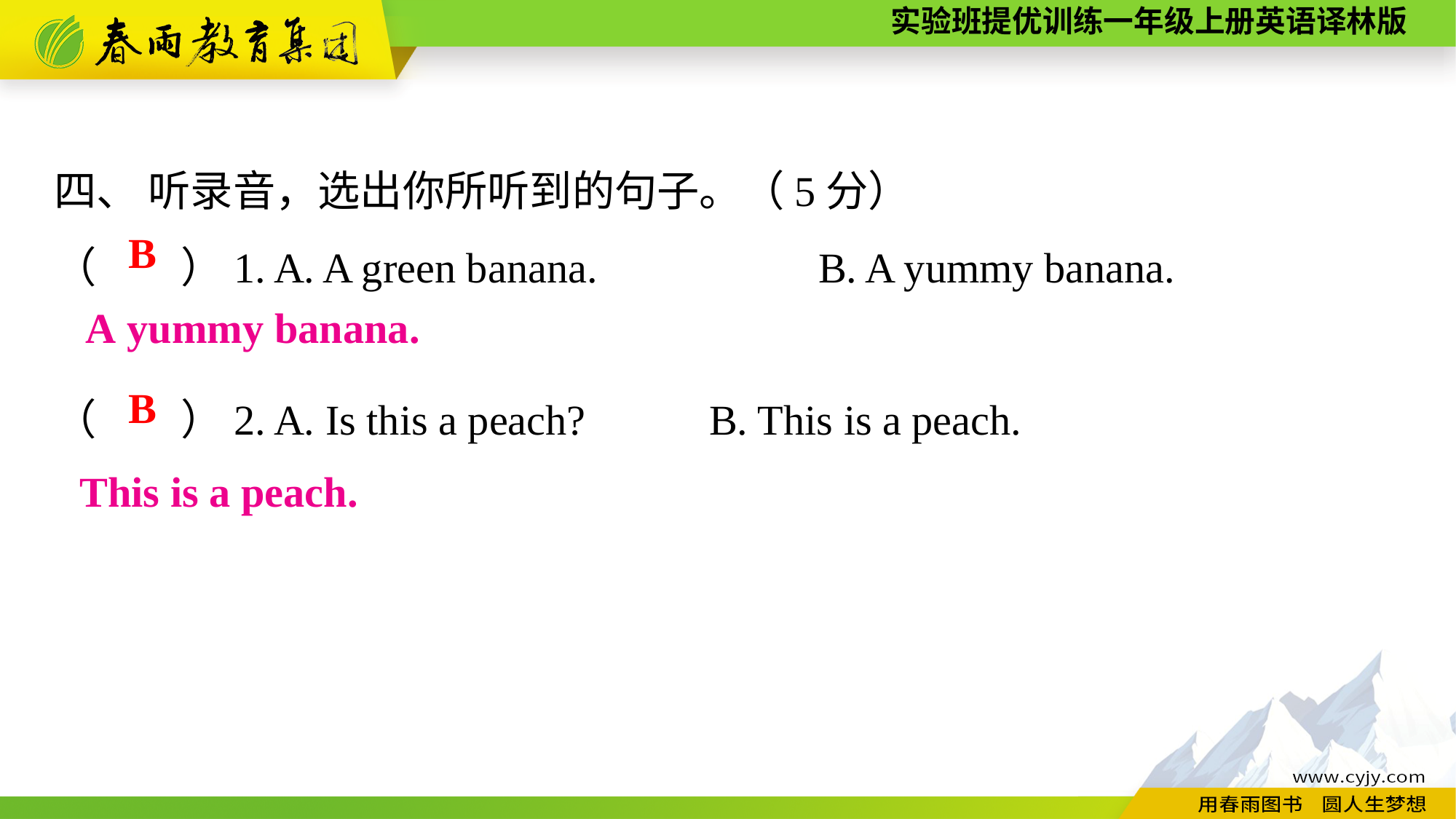

四、 听录音，选出你所听到的句子。（5分）
（　　）1. A. A green banana.　　 　	B. A yummy banana.

（　　）2. A. Is this a peach?		B. This is a peach.
B
A yummy banana.
B
 This is a peach.